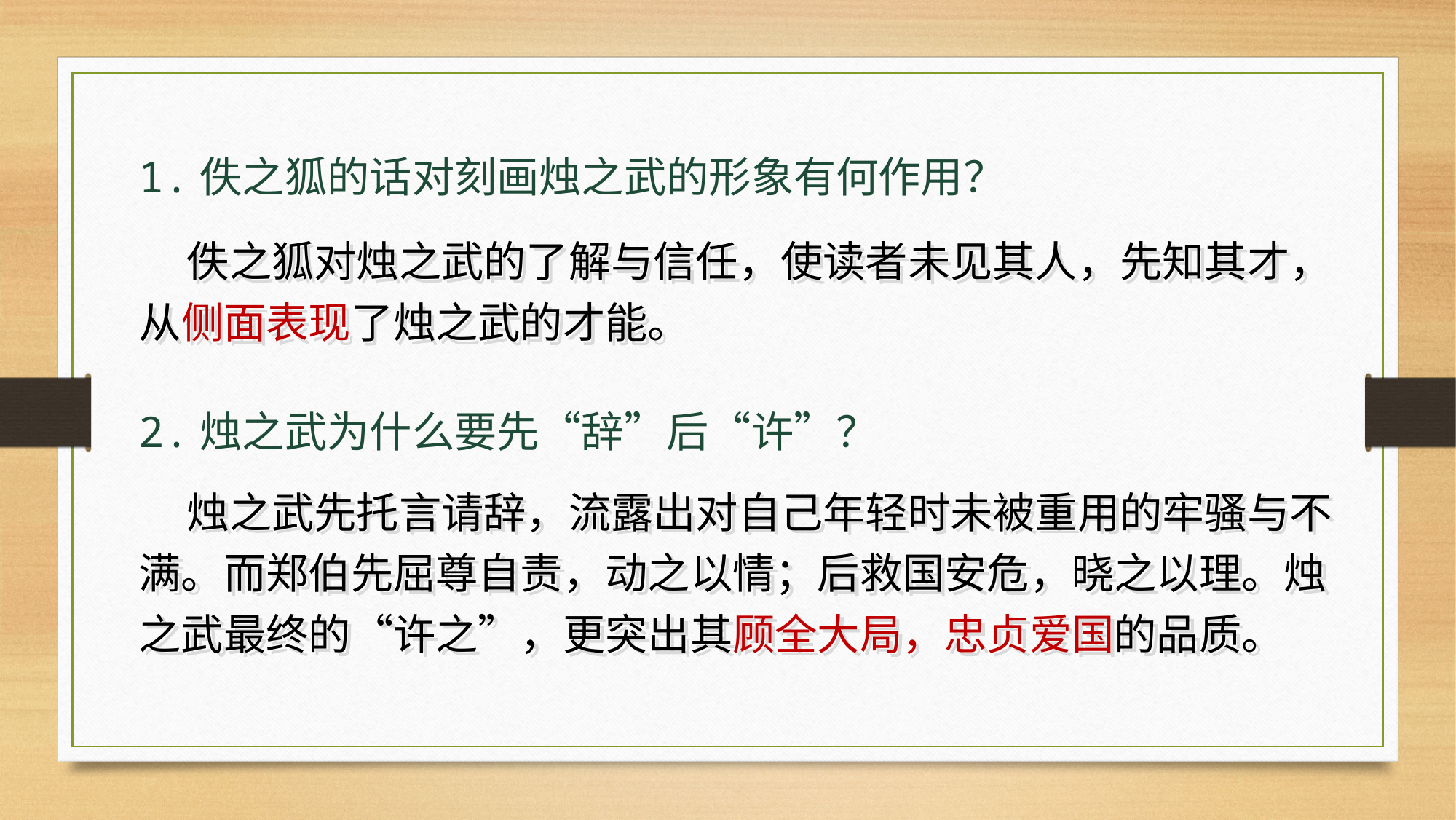

1.佚之狐的话对刻画烛之武的形象有何作用？

2.烛之武为什么要先“辞”后“许”？
    佚之狐对烛之武的了解与信任，使读者未见其人，先知其才，从侧面表现了烛之武的才能。
    烛之武先托言请辞，流露出对自己年轻时未被重用的牢骚与不满。而郑伯先屈尊自责，动之以情；后救国安危，晓之以理。烛之武最终的“许之”，更突出其顾全大局，忠贞爱国的品质。